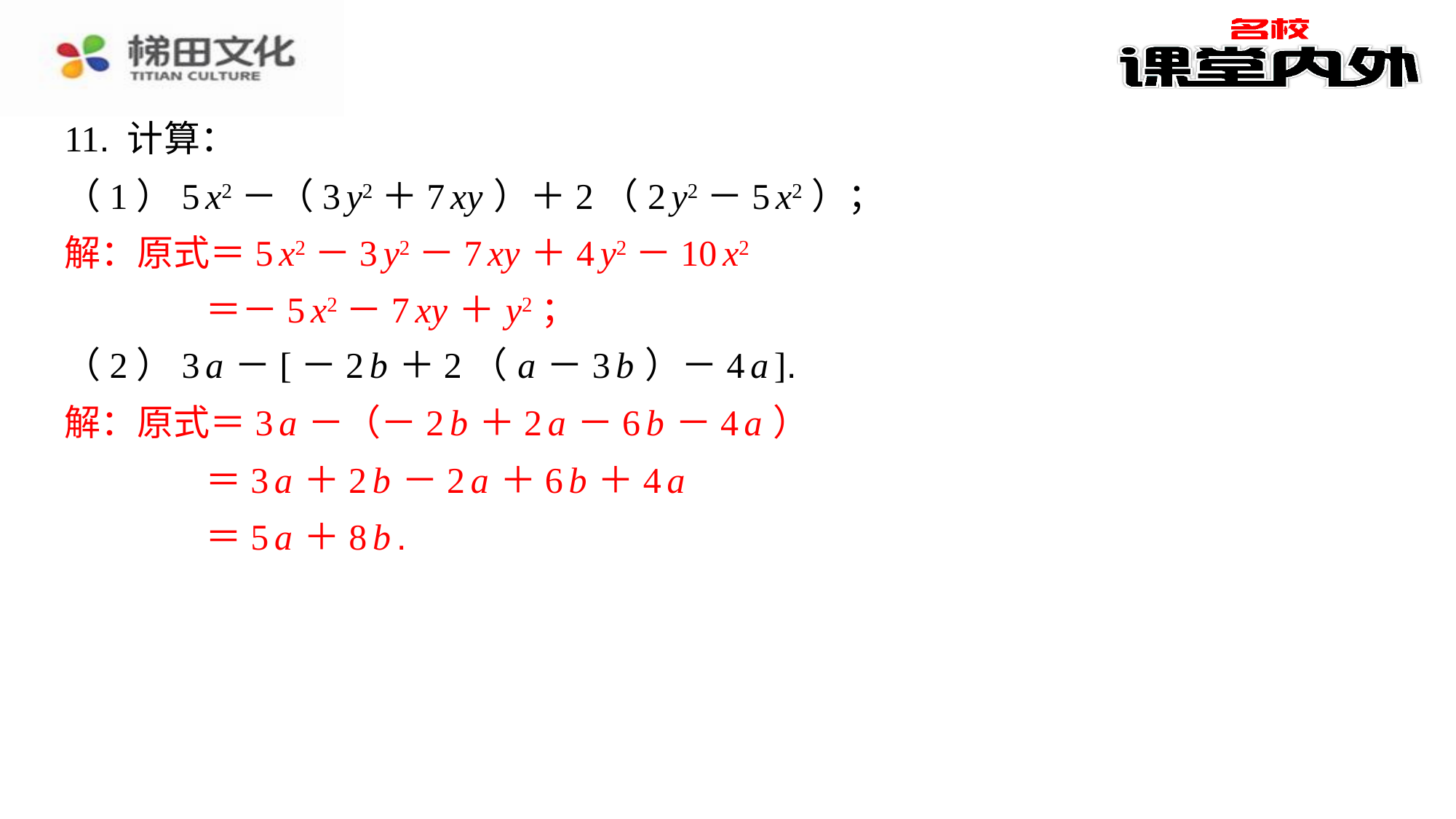

11. 计算：
（1）5 x2－（3 y2＋7 xy ）＋2（2 y2－5 x2）；
解：原式＝5 x2－3 y2－7 xy ＋4 y2－10 x2
＝－5 x2－7 xy ＋ y2；
（2）3 a －[－2 b ＋2（ a －3 b ）－4 a ].
解：原式＝3 a －（－2 b ＋2 a －6 b －4 a ）
＝3 a ＋2 b －2 a ＋6 b ＋4 a
＝5 a ＋8 b .
解：原式＝5 x2－3 y2－7 xy ＋4 y2－10 x2
＝－5 x2－7 xy ＋ y2；
解：原式＝3 a －（－2 b ＋2 a －6 b －4 a ）
＝3 a ＋2 b －2 a ＋6 b ＋4 a
＝5 a ＋8 b .